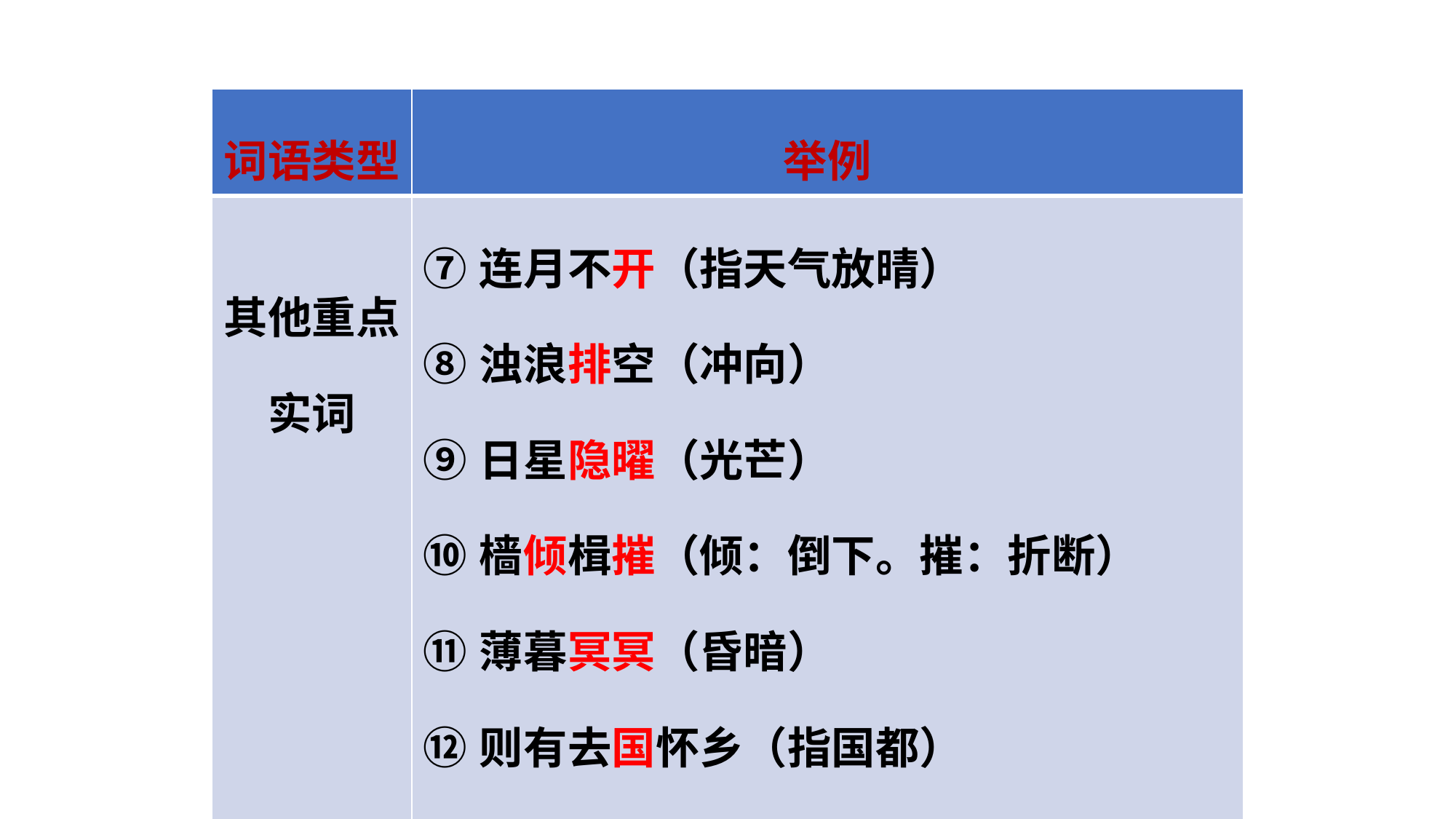

| 词语类型 | 举例 |
| --- | --- |
| 其他重点实词 | ⑦连月不开（指天气放晴） ⑧浊浪排空（冲向） ⑨日星隐曜（光芒） ⑩樯倾楫摧（倾：倒下。摧：折断） ⑪薄暮冥冥（昏暗） ⑫则有去国怀乡（指国都） ⑬忧谗畏讥（忧：担心。谗：说坏话） |